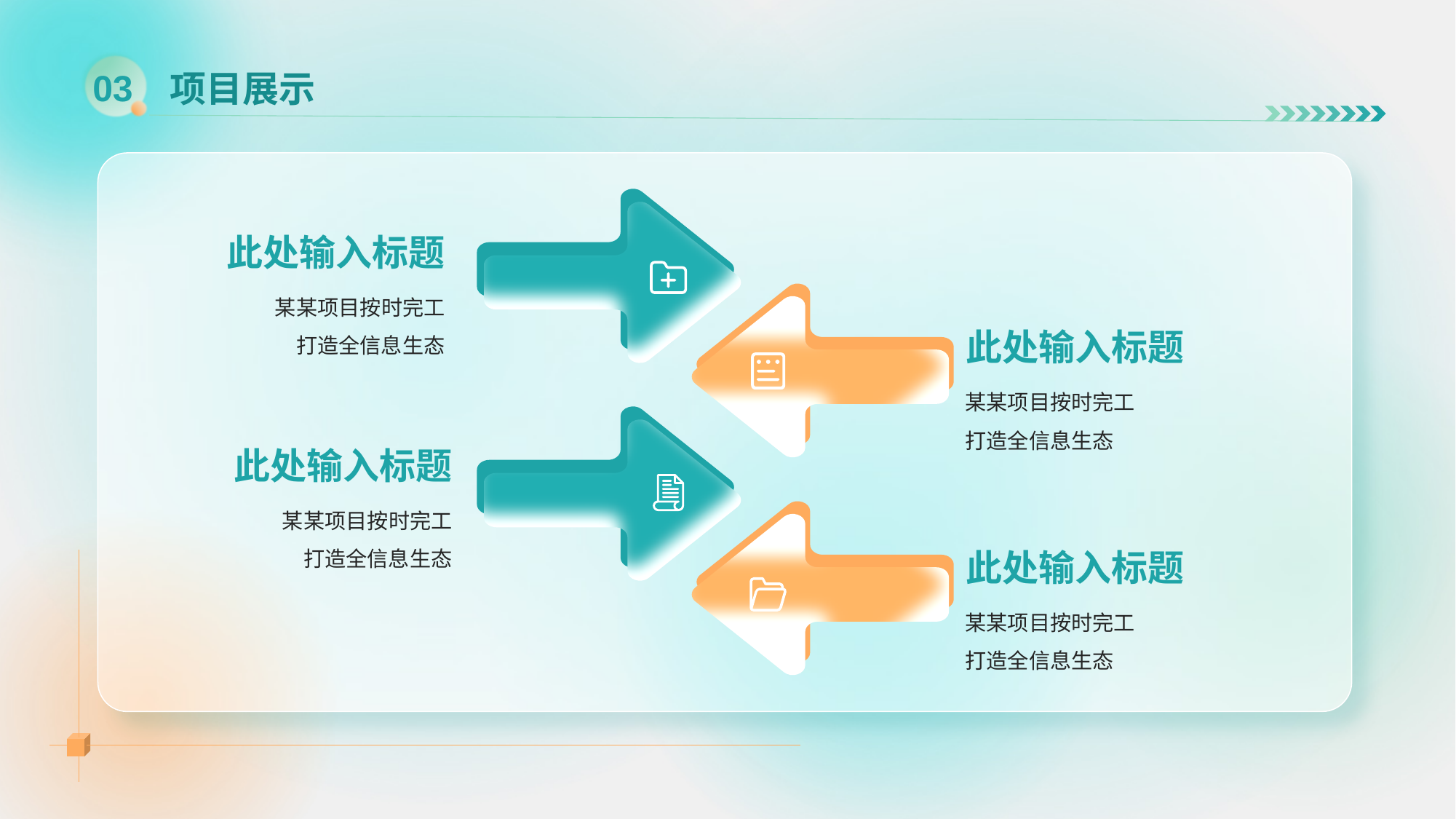

# 项目展示
03

此处输入标题
某某项目按时完工
打造全信息生态
此处输入标题
某某项目按时完工
打造全信息生态
此处输入标题
某某项目按时完工
打造全信息生态
此处输入标题
某某项目按时完工
打造全信息生态